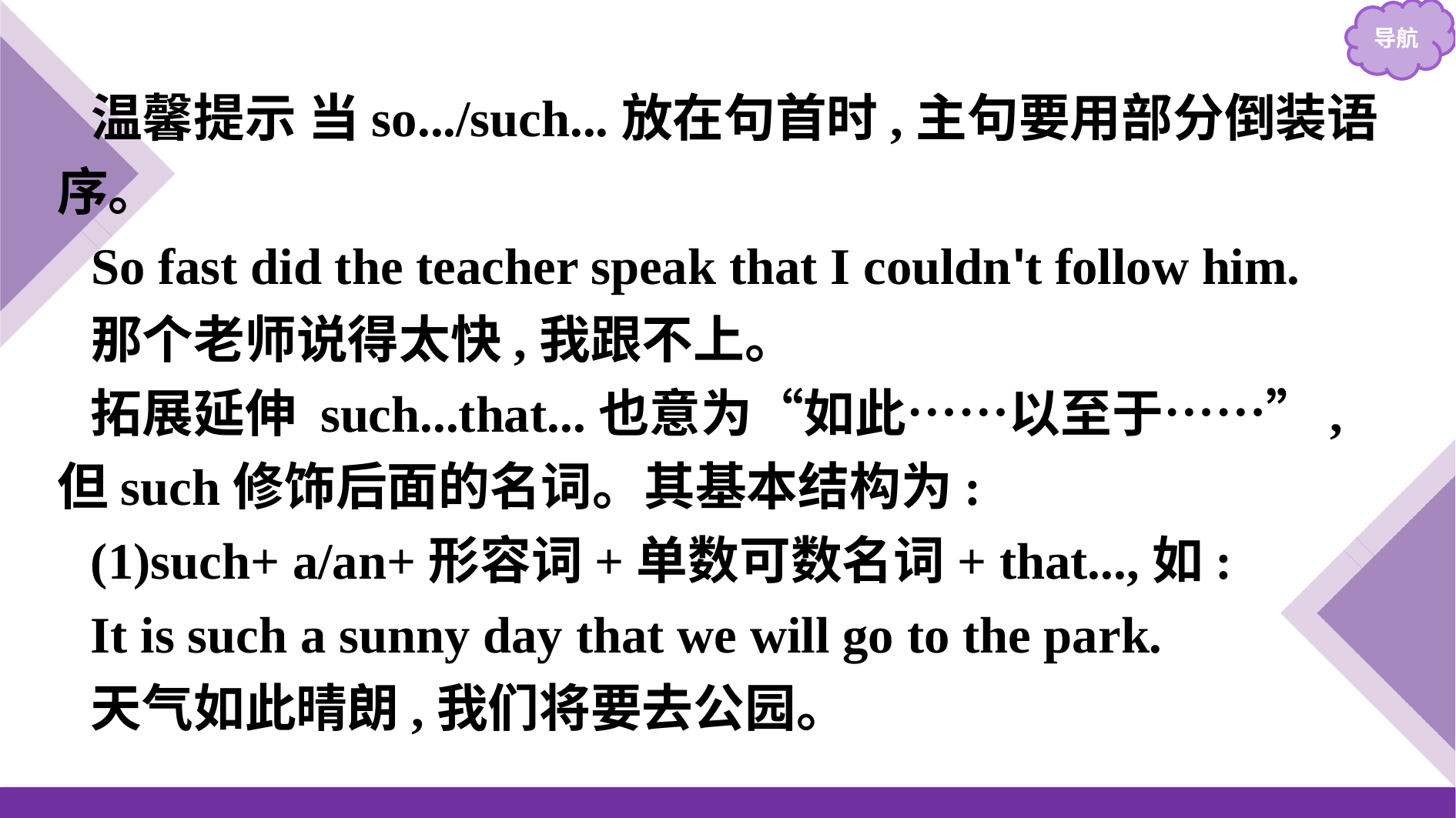

温馨提示 当so.../such...放在句首时,主句要用部分倒装语序。
So fast did the teacher speak that I couldn't follow him.
那个老师说得太快,我跟不上。
拓展延伸 such...that...也意为“如此……以至于……”,但such修饰后面的名词。其基本结构为:
(1)such+ a/an+形容词+单数可数名词+ that...,如:
It is such a sunny day that we will go to the park.
天气如此晴朗,我们将要去公园。